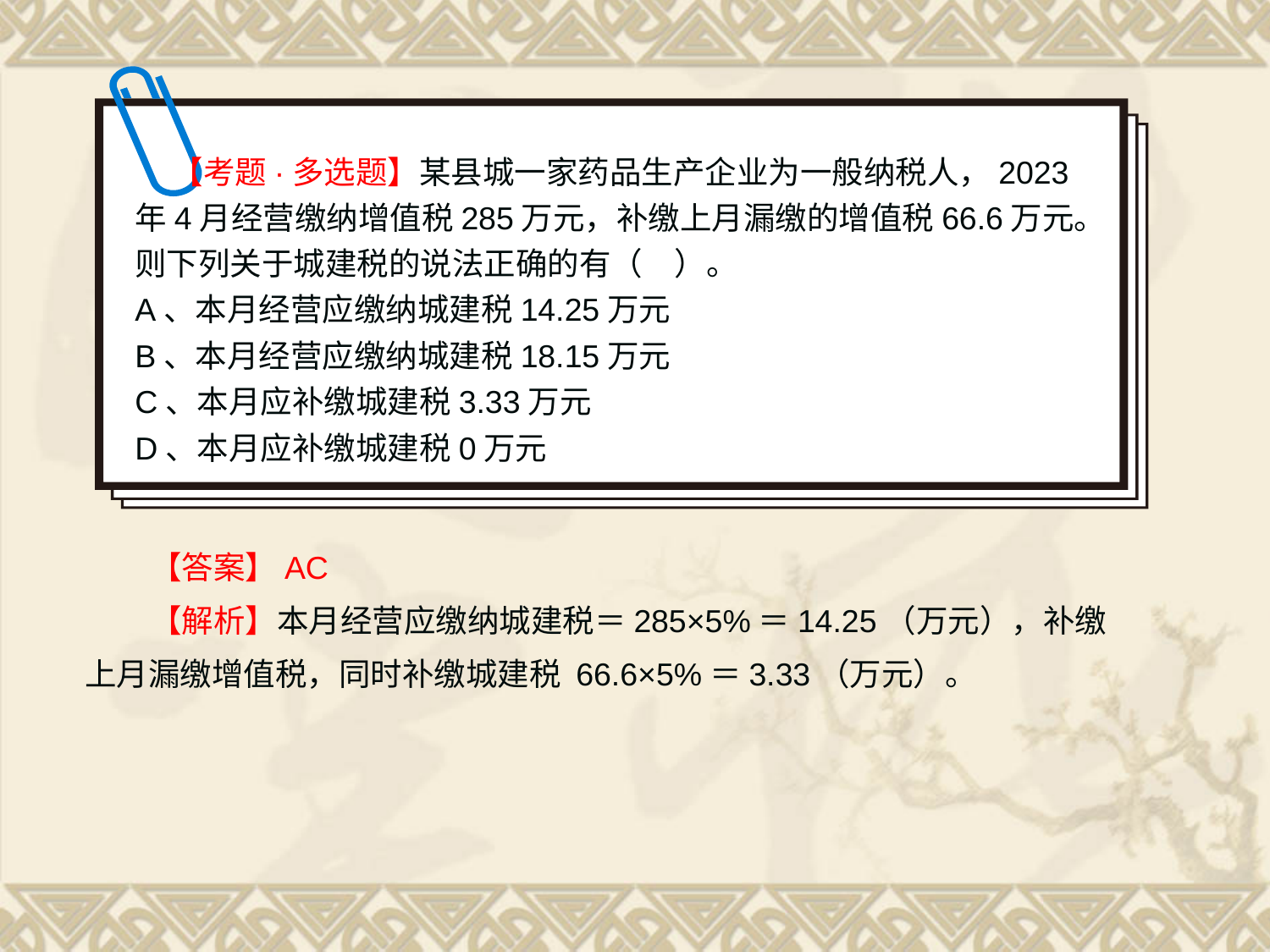

【考题·多选题】某县城一家药品生产企业为一般纳税人，2023年4月经营缴纳增值税285万元，补缴上月漏缴的增值税66.6万元。则下列关于城建税的说法正确的有（　）。
A、本月经营应缴纳城建税14.25万元
B、本月经营应缴纳城建税18.15万元
C、本月应补缴城建税3.33万元
D、本月应补缴城建税0万元
【答案】AC
【解析】本月经营应缴纳城建税＝285×5%＝14.25（万元），补缴上月漏缴增值税，同时补缴城建税 66.6×5%＝3.33（万元）。